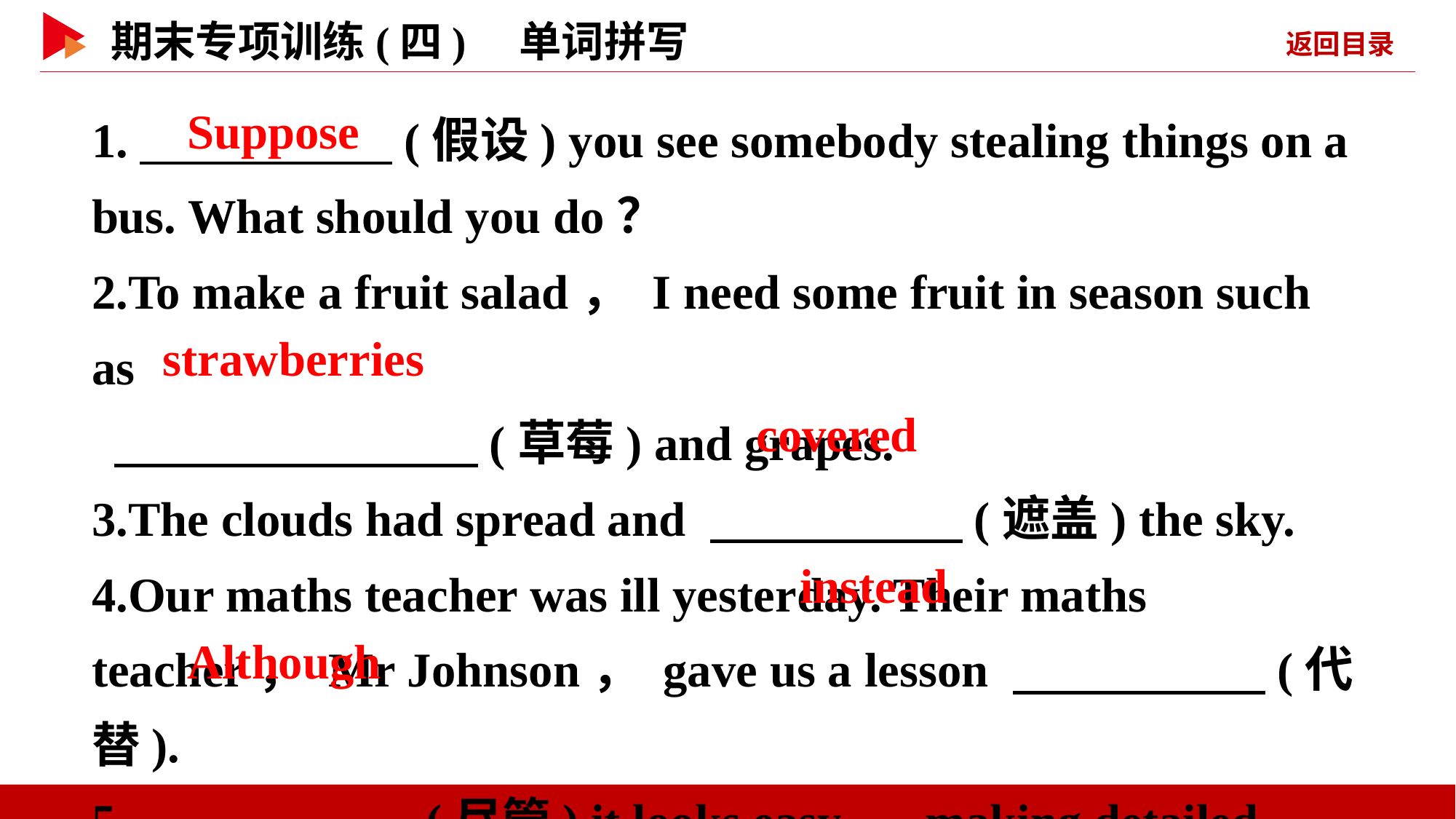

1.　              　(假设) you see somebody stealing things on a bus. What should you do？
2.To make a fruit salad， I need some fruit in season such as
 　                        　(草莓) and grapes.
3.The clouds had spread and 　              　(遮盖) the sky.
4.Our maths teacher was ill yesterday. Their maths teacher， Mr Johnson， gave us a lesson 　              　(代替).
5.　                　(尽管) it looks easy， making detailed paper⁃cuttings requires great skill and patience.
　Suppose
　strawberries
　covered
　instead
　Although